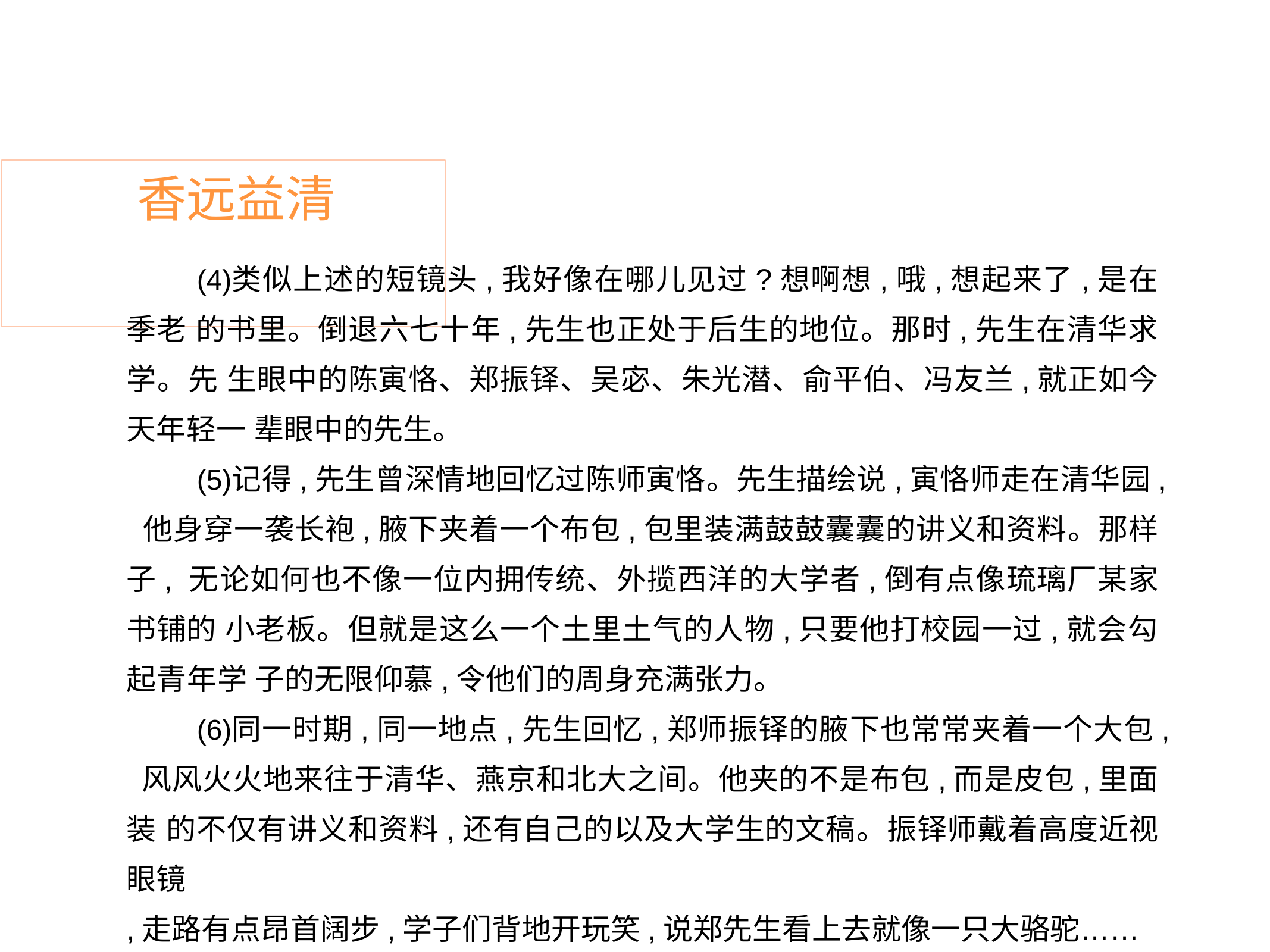

# 香远益清
类似上述的短镜头,我好像在哪儿见过?想啊想,哦,想起来了,是在季老 的书里。倒退六七十年,先生也正处于后生的地位。那时,先生在清华求学。先 生眼中的陈寅恪、郑振铎、吴宓、朱光潜、俞平伯、冯友兰,就正如今天年轻一 辈眼中的先生。
记得,先生曾深情地回忆过陈师寅恪。先生描绘说,寅恪师走在清华园, 他身穿一袭长袍,腋下夹着一个布包,包里装满鼓鼓囊囊的讲义和资料。那样子, 无论如何也不像一位内拥传统、外揽西洋的大学者,倒有点像琉璃厂某家书铺的 小老板。但就是这么一个土里土气的人物,只要他打校园一过,就会勾起青年学 子的无限仰慕,令他们的周身充满张力。
同一时期,同一地点,先生回忆,郑师振铎的腋下也常常夹着一个大包, 风风火火地来往于清华、燕京和北大之间。他夹的不是布包,而是皮包,里面装 的不仅有讲义和资料,还有自己的以及大学生的文稿。振铎师戴着高度近视眼镜
,走路有点昂首阔步,学子们背地开玩笑,说郑先生看上去就像一只大骆驼……